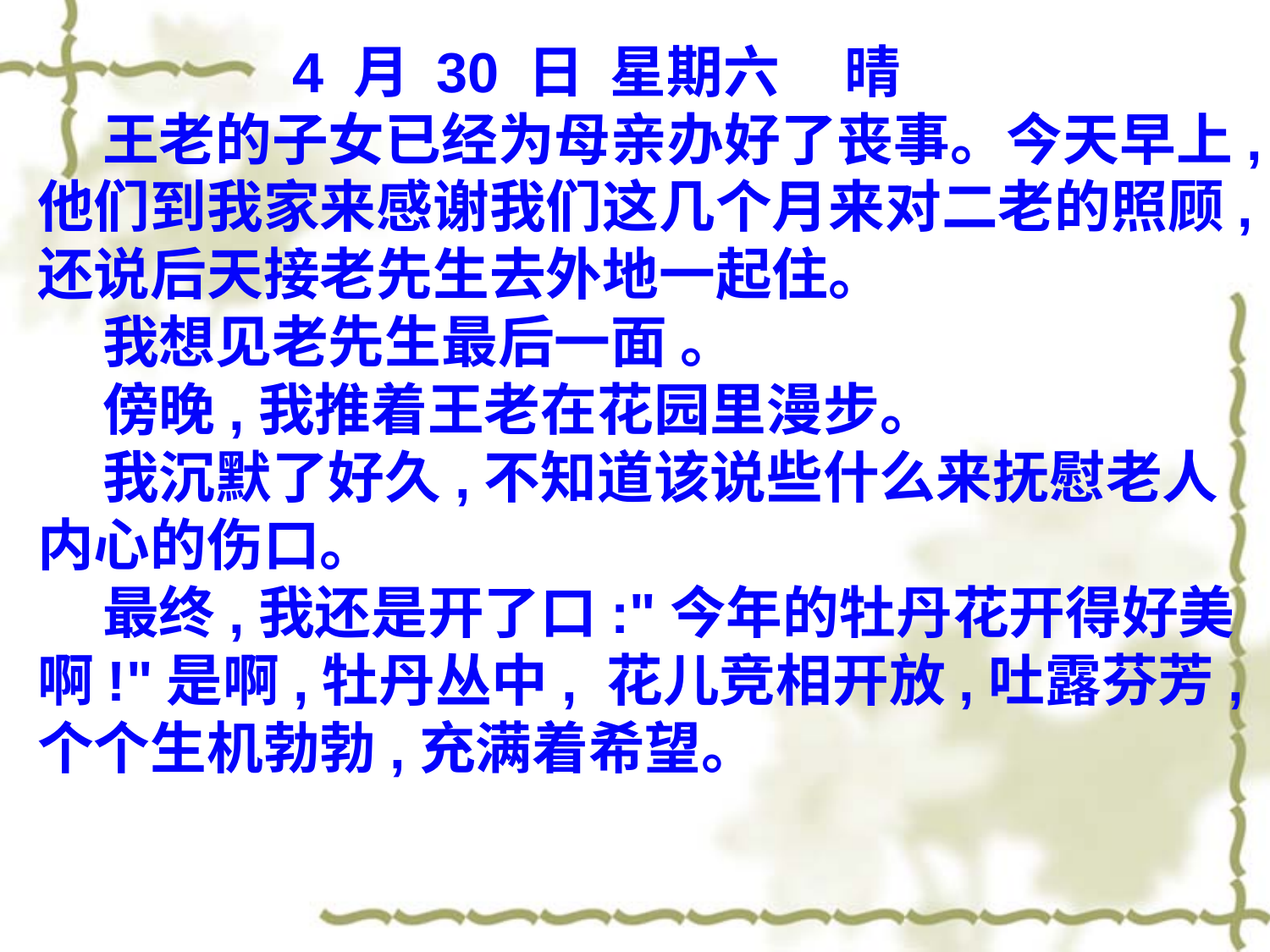

4 月 30 日  星期六     晴
    王老的子女已经为母亲办好了丧事。今天早上,他们到我家来感谢我们这几个月来对二老的照顾,还说后天接老先生去外地一起住。
    我想见老先生最后一面 。
    傍晚,我推着王老在花园里漫步。
    我沉默了好久,不知道该说些什么来抚慰老人内心的伤口。
    最终,我还是开了口:"今年的牡丹花开得好美啊!"是啊,牡丹丛中, 花儿竞相开放,吐露芬芳,个个生机勃勃,充满着希望。
119